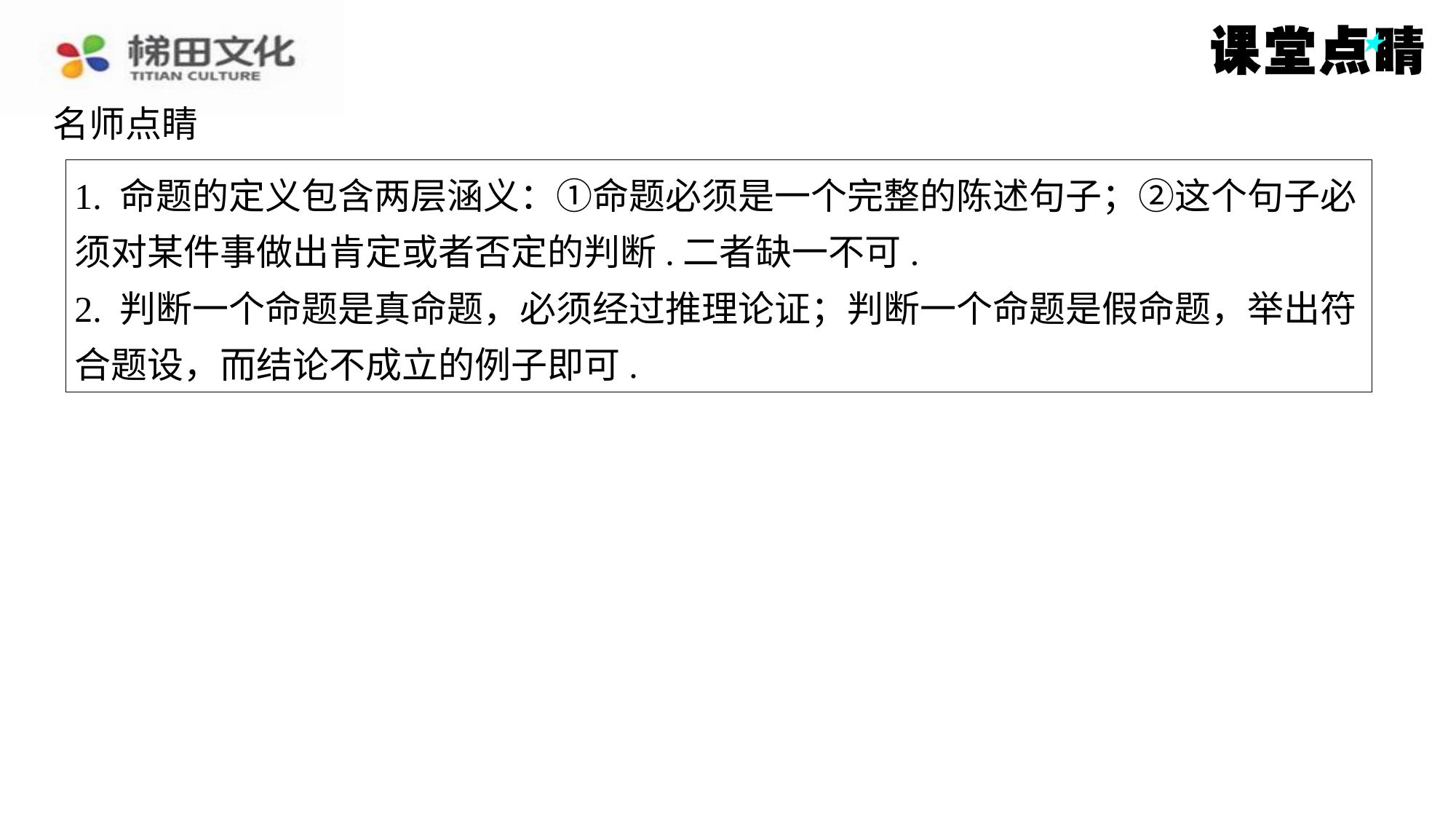

名师点睛
1. 命题的定义包含两层涵义：①命题必须是一个完整的陈述句子；②这个句子必
须对某件事做出肯定或者否定的判断.二者缺一不可.
2. 判断一个命题是真命题，必须经过推理论证；判断一个命题是假命题，举出符
合题设，而结论不成立的例子即可.